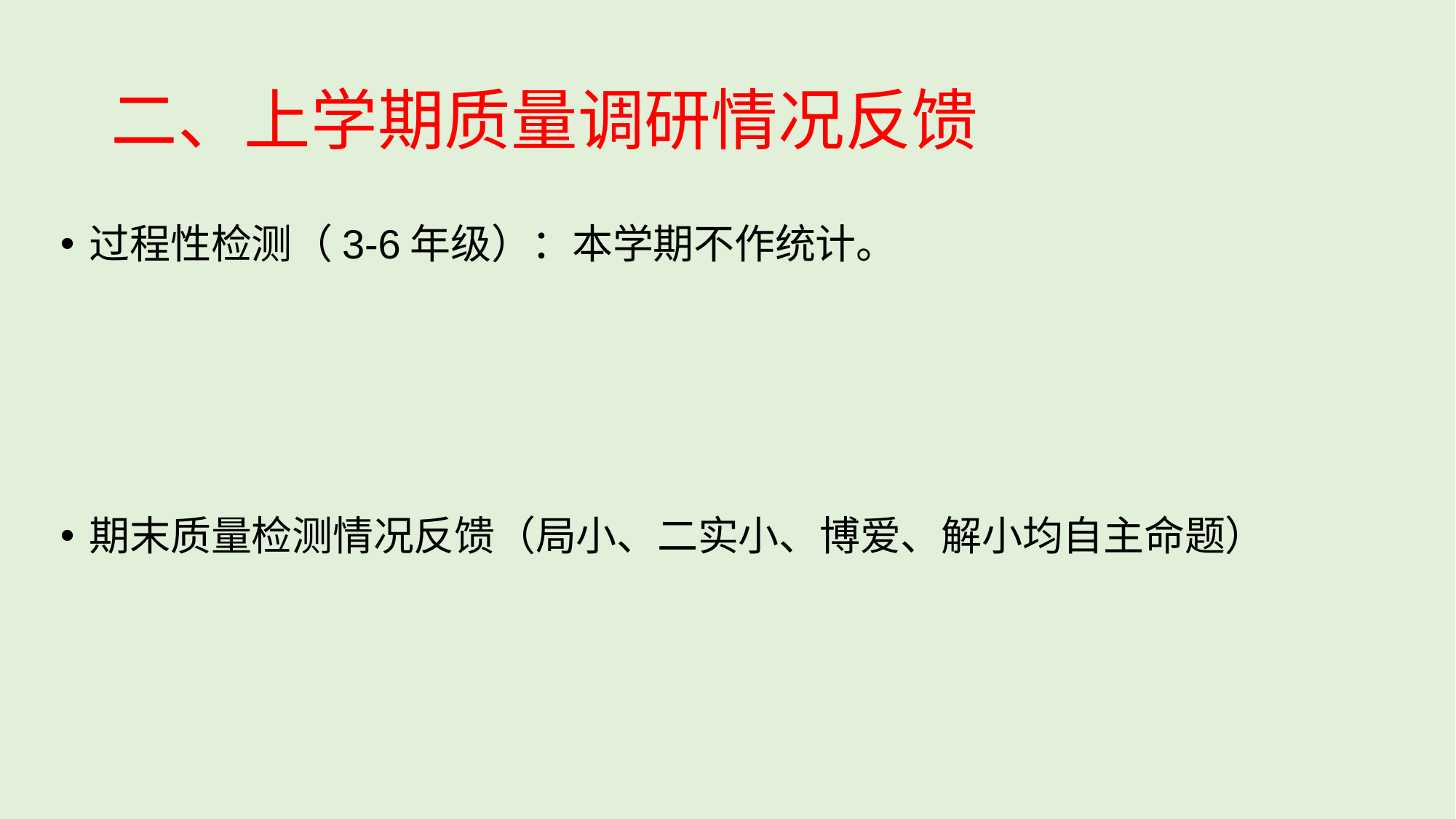

# 二、上学期质量调研情况反馈
过程性检测（3-6年级）：本学期不作统计。

期末质量检测情况反馈（局小、二实小、博爱、解小均自主命题）